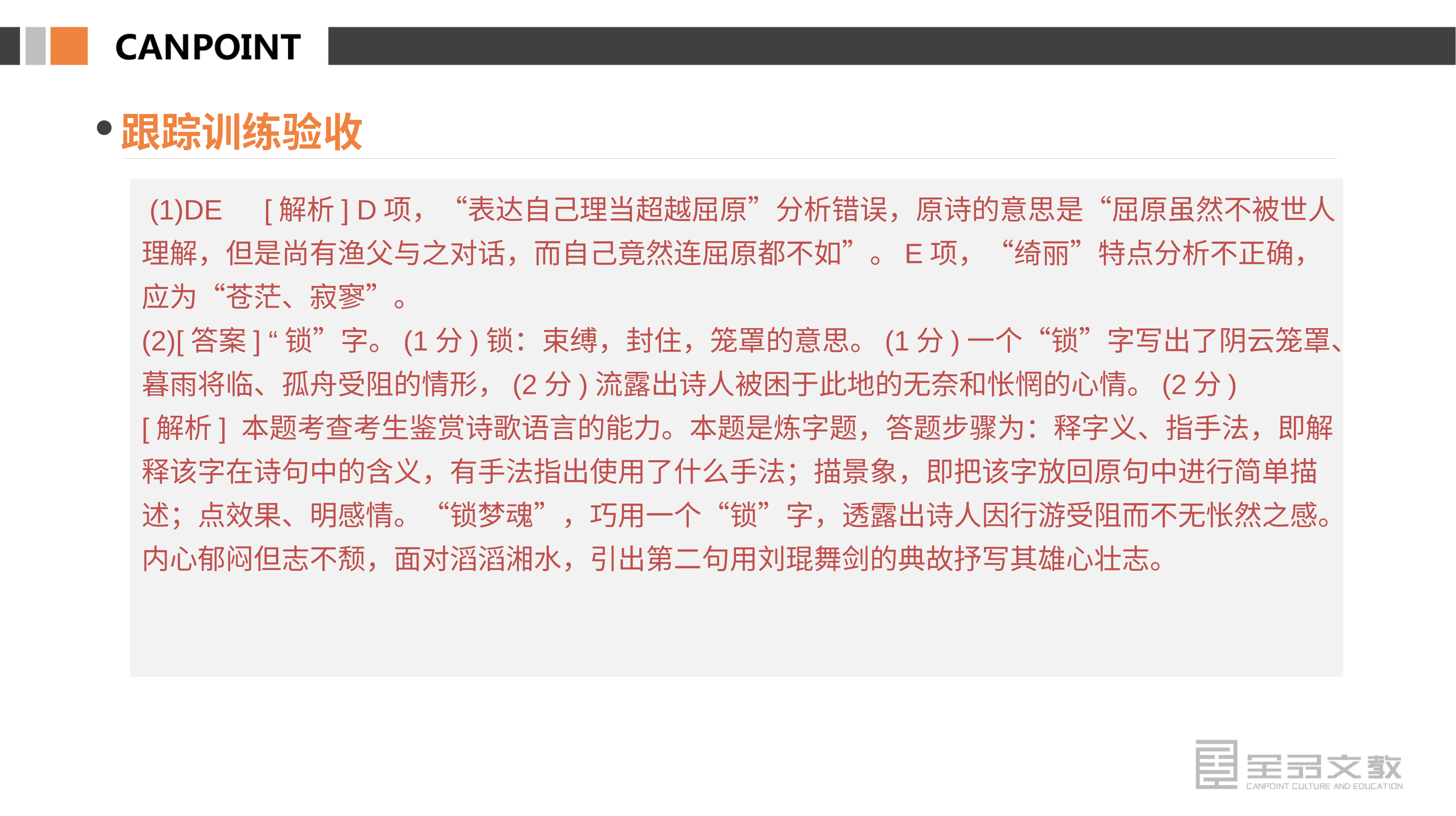

跟踪训练验收

 (1)DE　[解析] D项，“表达自己理当超越屈原”分析错误，原诗的意思是“屈原虽然不被世人理解，但是尚有渔父与之对话，而自己竟然连屈原都不如”。E项，“绮丽”特点分析不正确，应为“苍茫、寂寥”。
(2)[答案] “锁”字。(1分)锁：束缚，封住，笼罩的意思。(1分)一个“锁”字写出了阴云笼罩、暮雨将临、孤舟受阻的情形，(2分)流露出诗人被困于此地的无奈和怅惘的心情。(2分)
[解析] 本题考查考生鉴赏诗歌语言的能力。本题是炼字题，答题步骤为：释字义、指手法，即解释该字在诗句中的含义，有手法指出使用了什么手法；描景象，即把该字放回原句中进行简单描述；点效果、明感情。“锁梦魂”，巧用一个“锁”字，透露出诗人因行游受阻而不无怅然之感。内心郁闷但志不颓，面对滔滔湘水，引出第二句用刘琨舞剑的典故抒写其雄心壮志。